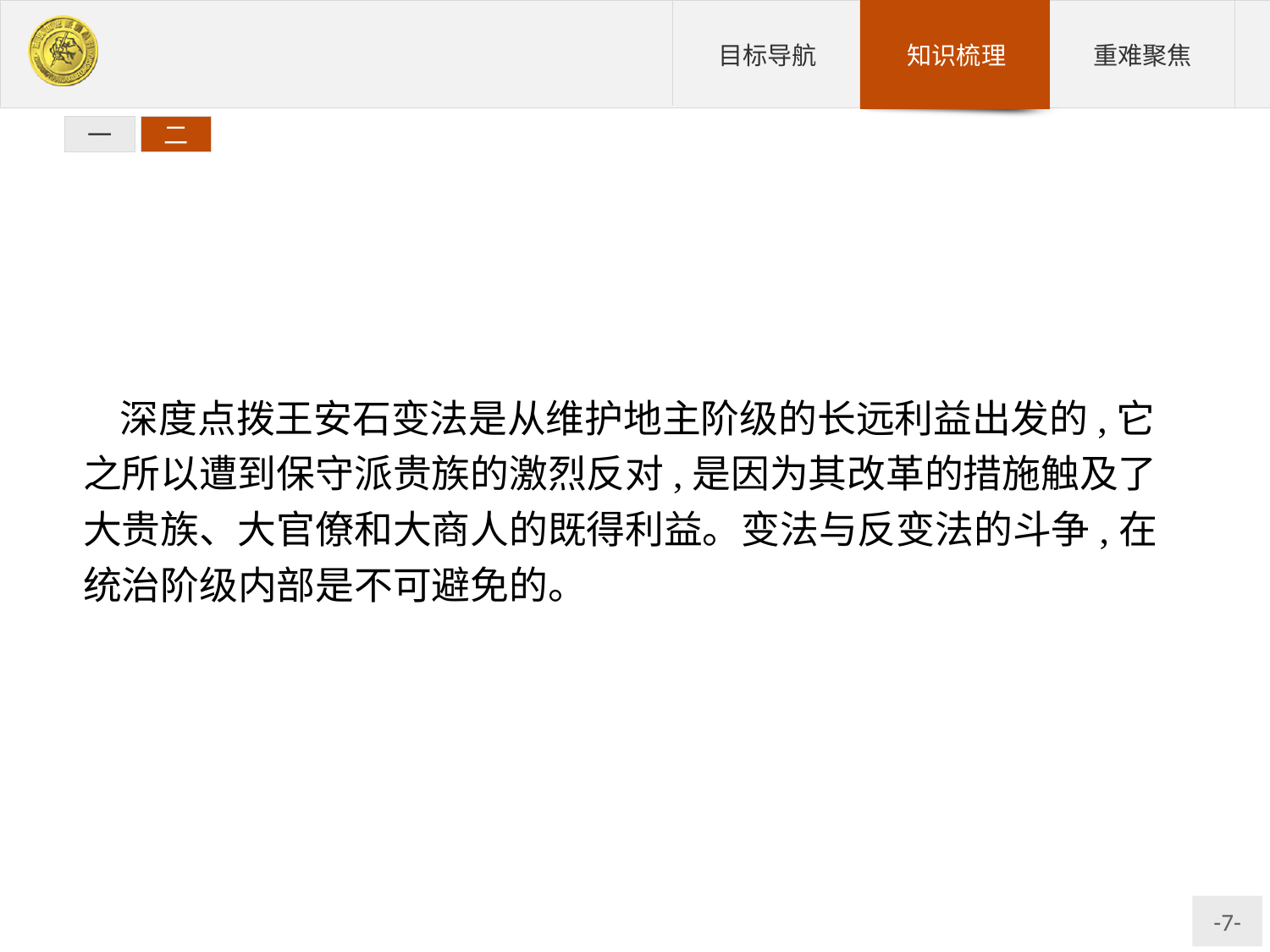

一
二
深度点拨王安石变法是从维护地主阶级的长远利益出发的,它之所以遭到保守派贵族的激烈反对,是因为其改革的措施触及了大贵族、大官僚和大商人的既得利益。变法与反变法的斗争,在统治阶级内部是不可避免的。